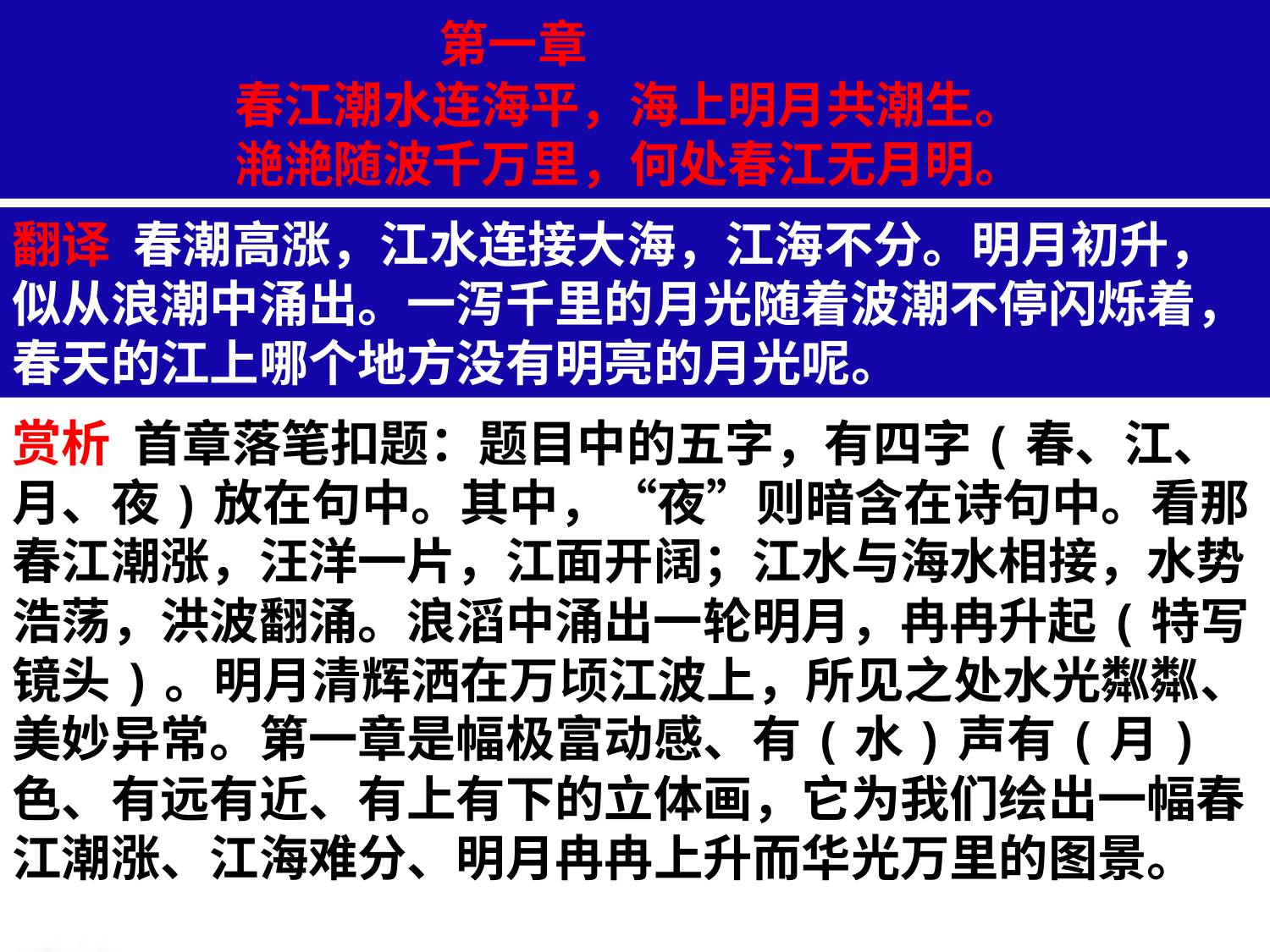

第一章
春江潮水连海平，海上明月共潮生。
滟滟随波千万里，何处春江无月明。
翻译  春潮高涨，江水连接大海，江海不分。明月初升，似从浪潮中涌出。一泻千里的月光随着波潮不停闪烁着，春天的江上哪个地方没有明亮的月光呢。
赏析  首章落笔扣题：题目中的五字，有四字(春、江、月、夜)放在句中。其中，“夜”则暗含在诗句中。看那春江潮涨，汪洋一片，江面开阔；江水与海水相接，水势浩荡，洪波翻涌。浪滔中涌出一轮明月，冉冉升起(特写镜头)。明月清辉洒在万顷江波上，所见之处水光粼粼、美妙异常。第一章是幅极富动感、有(水)声有(月)色、有远有近、有上有下的立体画，它为我们绘出一幅春江潮涨、江海难分、明月冉冉上升而华光万里的图景。